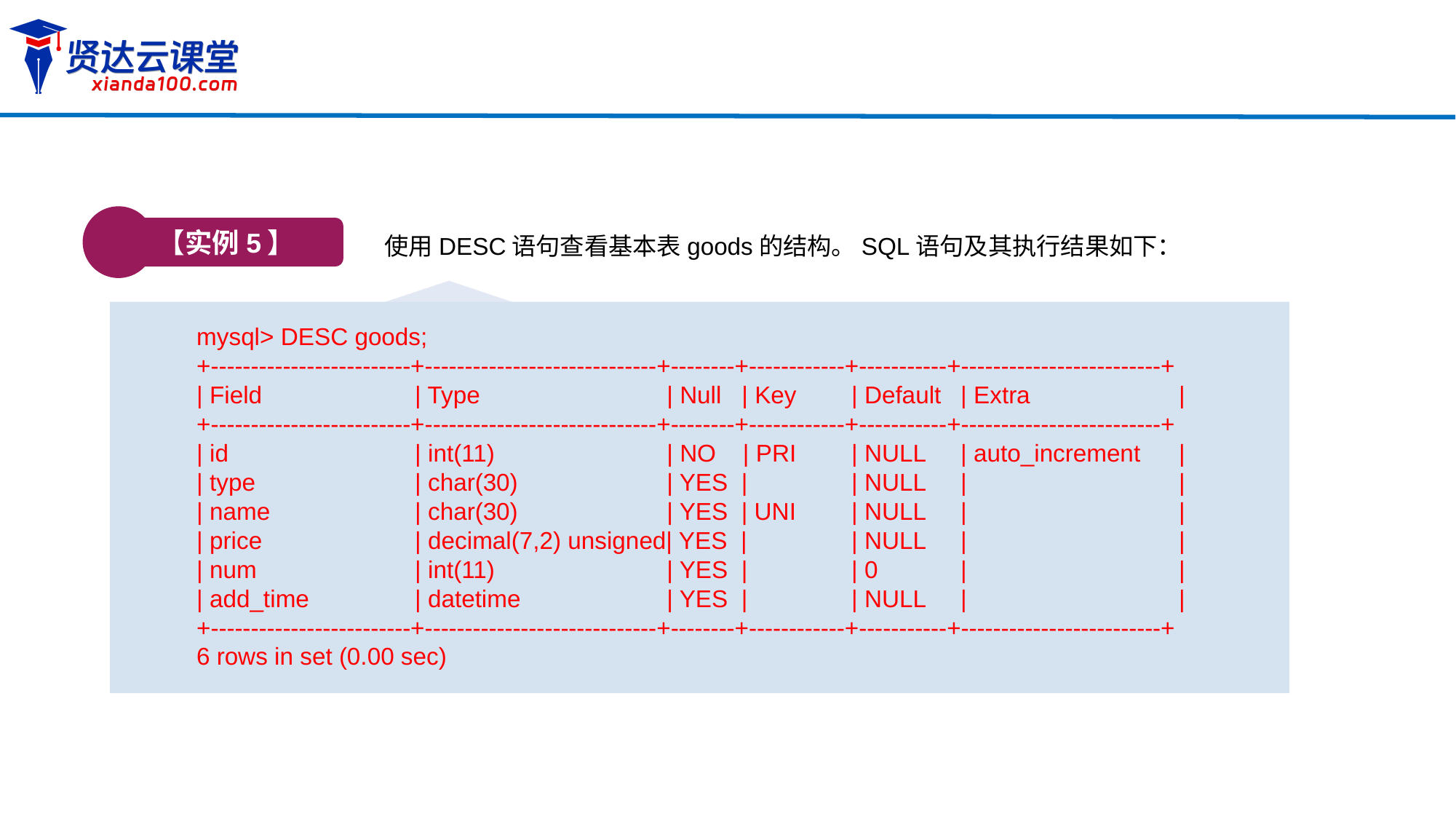

【实例5】
使用DESC语句查看基本表goods的结构。SQL语句及其执行结果如下：

mysql> DESC goods;
+-------------------------+-----------------------------+--------+------------+-----------+-------------------------+
| Field    		| Type            	     | Null   | Key	| Default	| Extra		|
+-------------------------+-----------------------------+--------+------------+-----------+-------------------------+
| id      		| int(11)             	     | NO    | PRI 	| NULL	| auto_increment	|
| type     		| char(30)         	     | YES  | 	| NULL	|            		|
| name     		| char(30)         	     | YES  | UNI	| NULL 	|             		|
| price    		| decimal(7,2) unsigned| YES  |    	| NULL 	|              	 	|
| num     		| int(11)          	     | YES  |    	| 0    	|              		|
| add_time	| datetime         	     | YES  |   	| NULL	|              	 	|
+-------------------------+-----------------------------+--------+------------+-----------+-------------------------+
6 rows in set (0.00 sec)